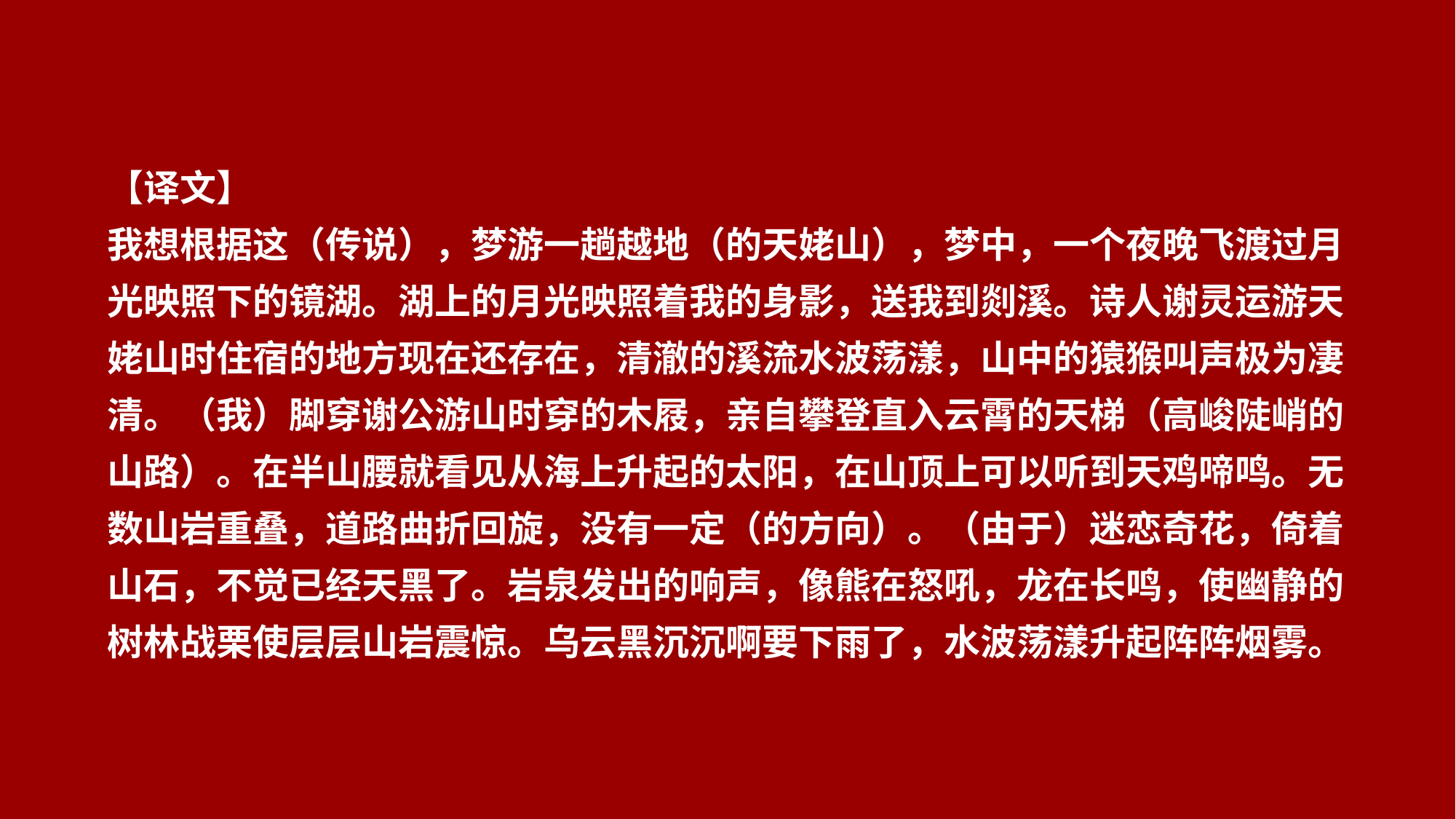

【译文】
我想根据这（传说），梦游一趟越地（的天姥山），梦中，一个夜晚飞渡过月光映照下的镜湖。湖上的月光映照着我的身影，送我到剡溪。诗人谢灵运游天姥山时住宿的地方现在还存在，清澈的溪流水波荡漾，山中的猿猴叫声极为凄清。（我）脚穿谢公游山时穿的木屐，亲自攀登直入云霄的天梯（高峻陡峭的山路）。在半山腰就看见从海上升起的太阳，在山顶上可以听到天鸡啼鸣。无数山岩重叠，道路曲折回旋，没有一定（的方向）。（由于）迷恋奇花，倚着山石，不觉已经天黑了。岩泉发出的响声，像熊在怒吼，龙在长鸣，使幽静的树林战栗使层层山岩震惊。乌云黑沉沉啊要下雨了，水波荡漾升起阵阵烟雾。